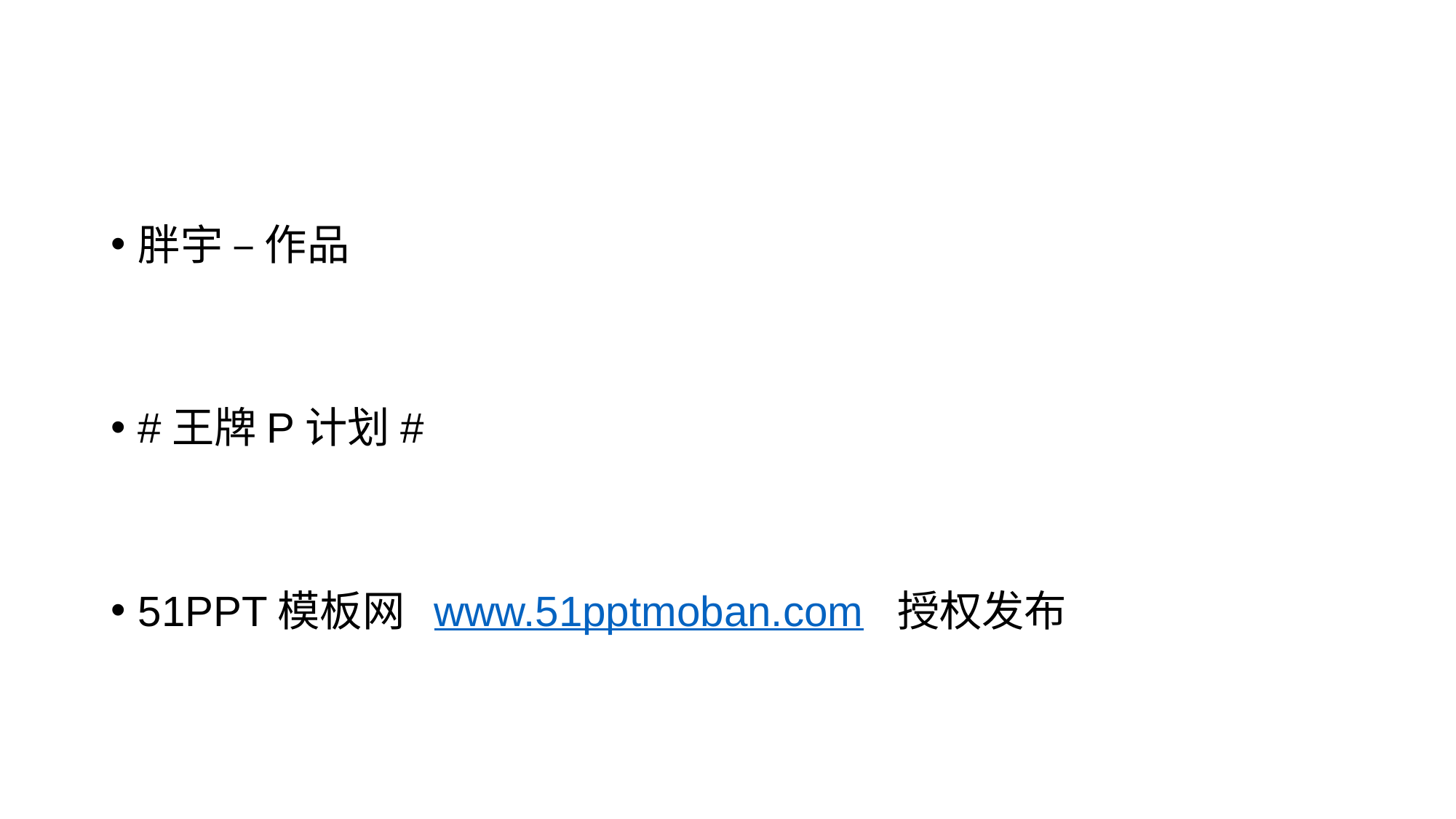

#
胖宇 – 作品

#王牌P计划#

51PPT模板网  www.51pptmoban.com  授权发布